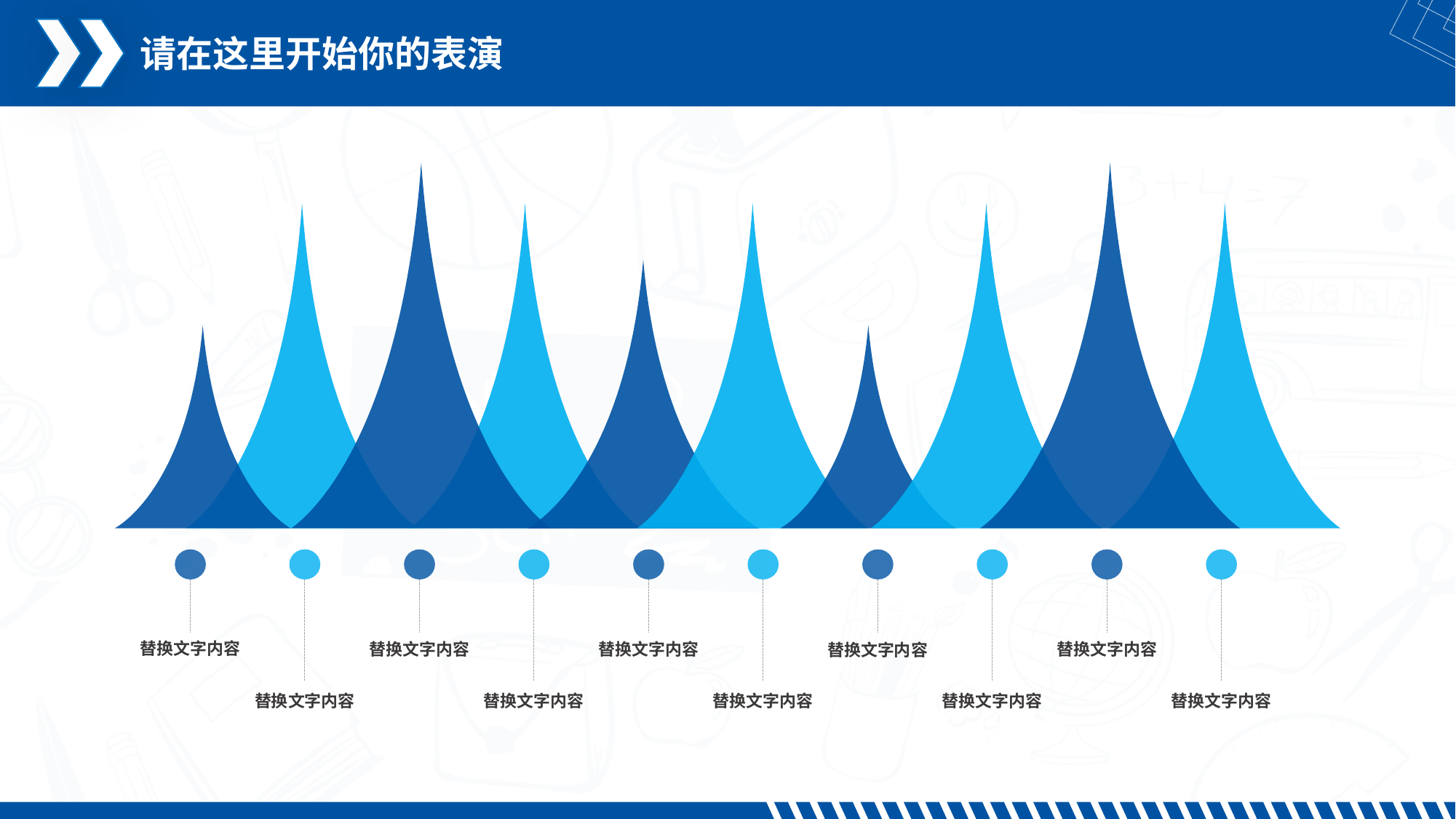

请在这里开始你的表演

替换文字内容
替换文字内容
替换文字内容
替换文字内容
替换文字内容
替换文字内容
替换文字内容
替换文字内容
替换文字内容
替换文字内容